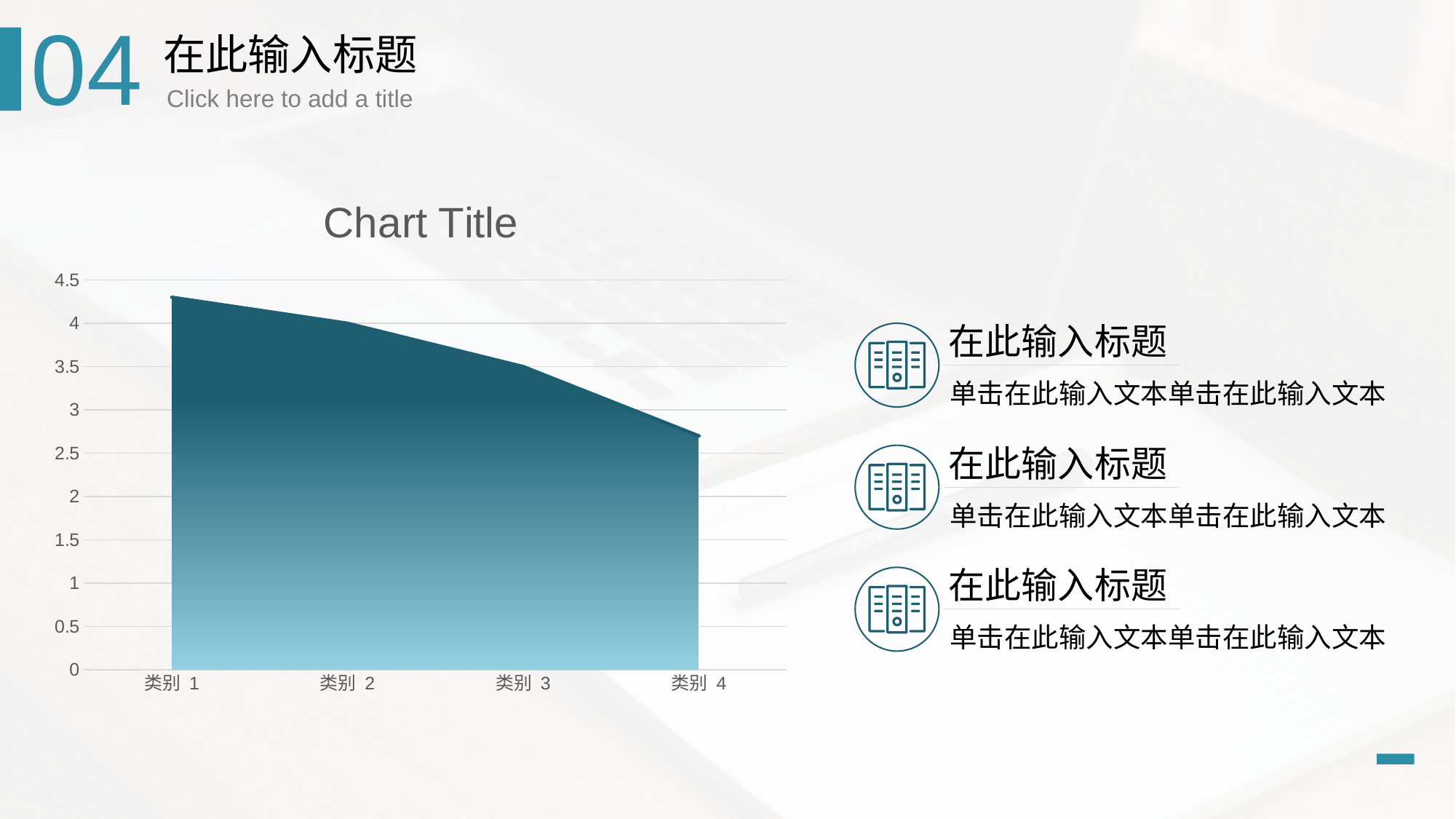

04
在此输入标题
Click here to add a title

### Chart:

| Category | 系列 2 | 系列 1 |
|---|---|---|
| 类别 1 | 4.3 | 4.3 |
| 类别 2 | 4.0 | 4.0 |
| 类别 3 | 3.5 | 3.5 |
| 类别 4 | 2.7 | 2.7 |
在此输入标题

单击在此输入文本单击在此输入文本
在此输入标题

单击在此输入文本单击在此输入文本
在此输入标题

单击在此输入文本单击在此输入文本